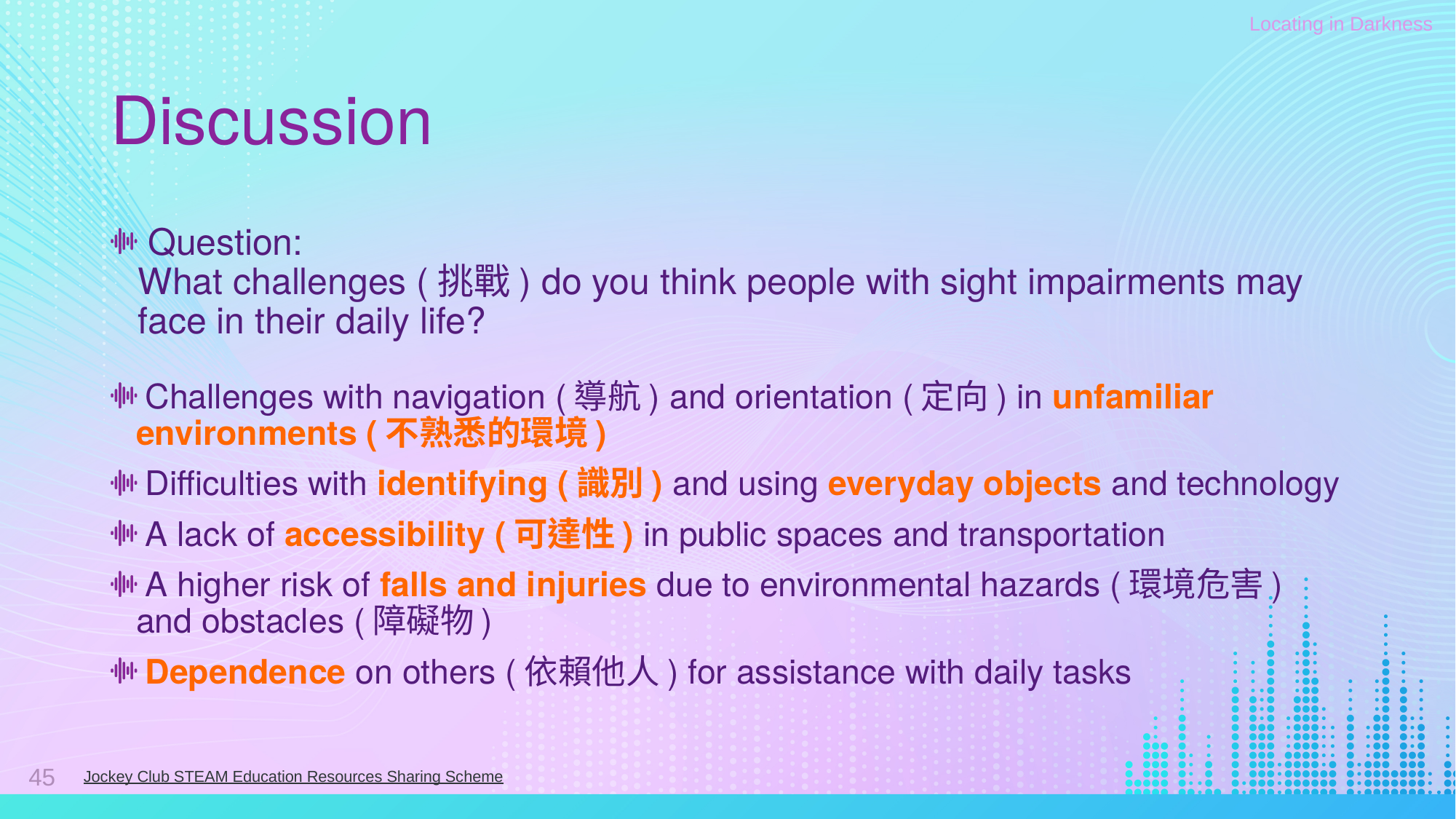

# Discussion
Question:
What challenges (挑戰) do you think people with sight impairments may face in their daily life?
Challenges with navigation (導航) and orientation (定向) in unfamiliar environments (不熟悉的環境)
Difficulties with identifying (識別) and using everyday objects and technology
A lack of accessibility (可達性) in public spaces and transportation
A higher risk of falls and injuries due to environmental hazards (環境危害) and obstacles (障礙物)
Dependence on others (依賴他人) for assistance with daily tasks
45